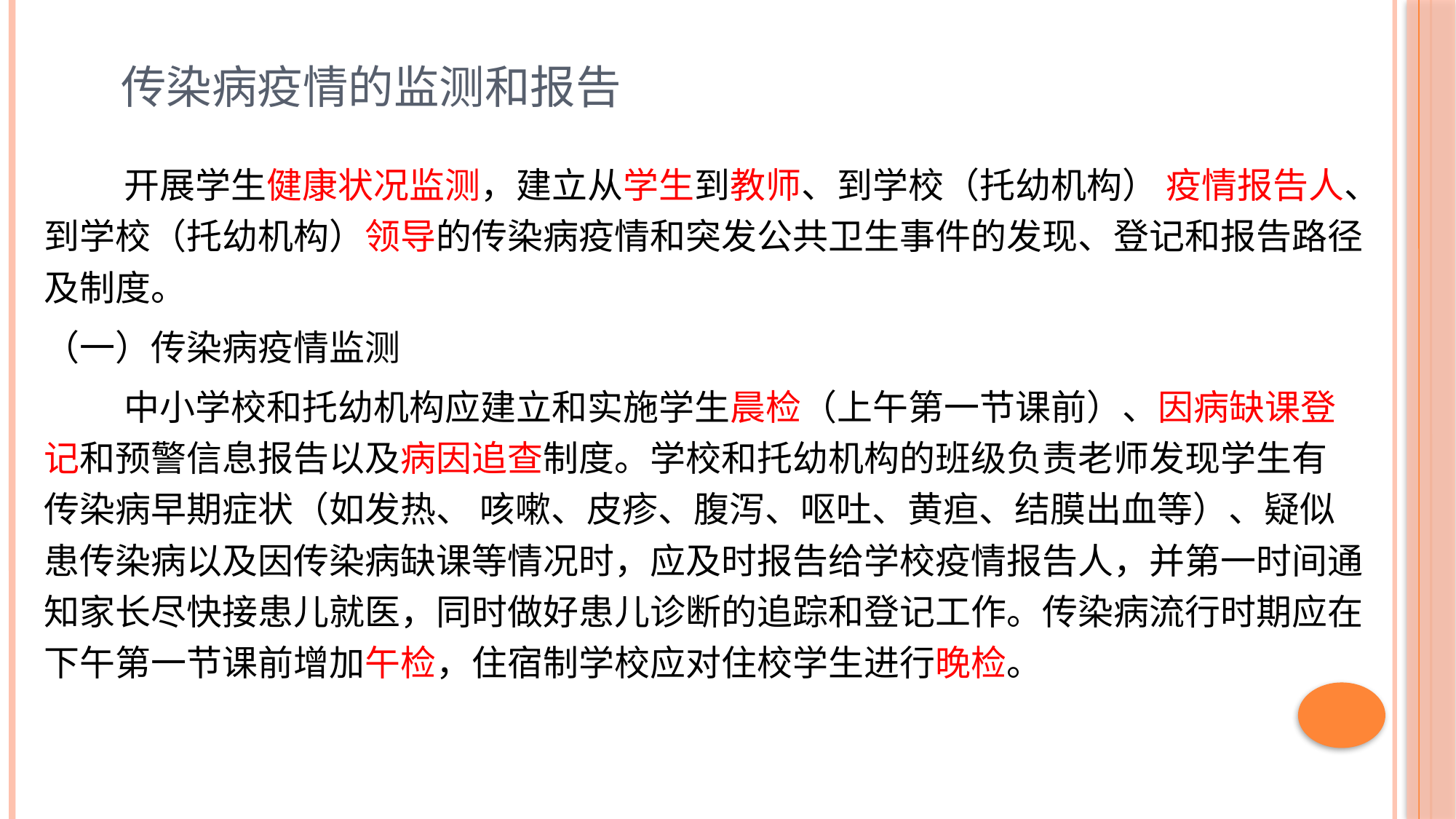

# 传染病疫情的监测和报告
         开展学生健康状况监测，建立从学生到教师、到学校（托幼机构） 疫情报告人、到学校（托幼机构）领导的传染病疫情和突发公共卫生事件的发现、登记和报告路径及制度。
（一）传染病疫情监测
         中小学校和托幼机构应建立和实施学生晨检（上午第一节课前）、因病缺课登记和预警信息报告以及病因追查制度。学校和托幼机构的班级负责老师发现学生有传染病早期症状（如发热、 咳嗽、皮疹、腹泻、呕吐、黄疸、结膜出血等）、疑似患传染病以及因传染病缺课等情况时，应及时报告给学校疫情报告人，并第一时间通知家长尽快接患儿就医，同时做好患儿诊断的追踪和登记工作。传染病流行时期应在下午第一节课前增加午检，住宿制学校应对住校学生进行晚检。